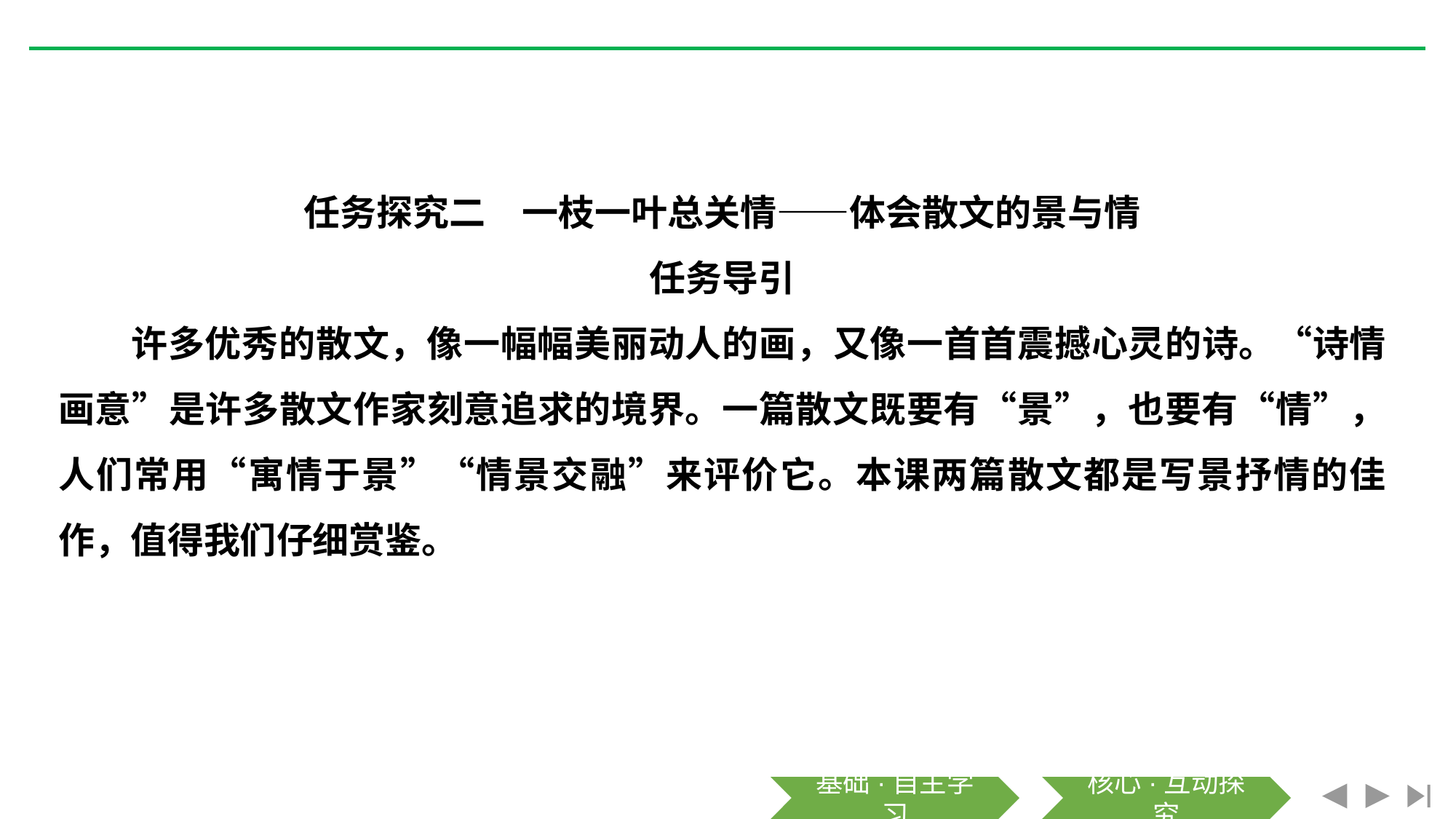

任务探究二　一枝一叶总关情——体会散文的景与情
任务导引
许多优秀的散文，像一幅幅美丽动人的画，又像一首首震撼心灵的诗。“诗情画意”是许多散文作家刻意追求的境界。一篇散文既要有“景”，也要有“情”，人们常用“寓情于景”“情景交融”来评价它。本课两篇散文都是写景抒情的佳作，值得我们仔细赏鉴。